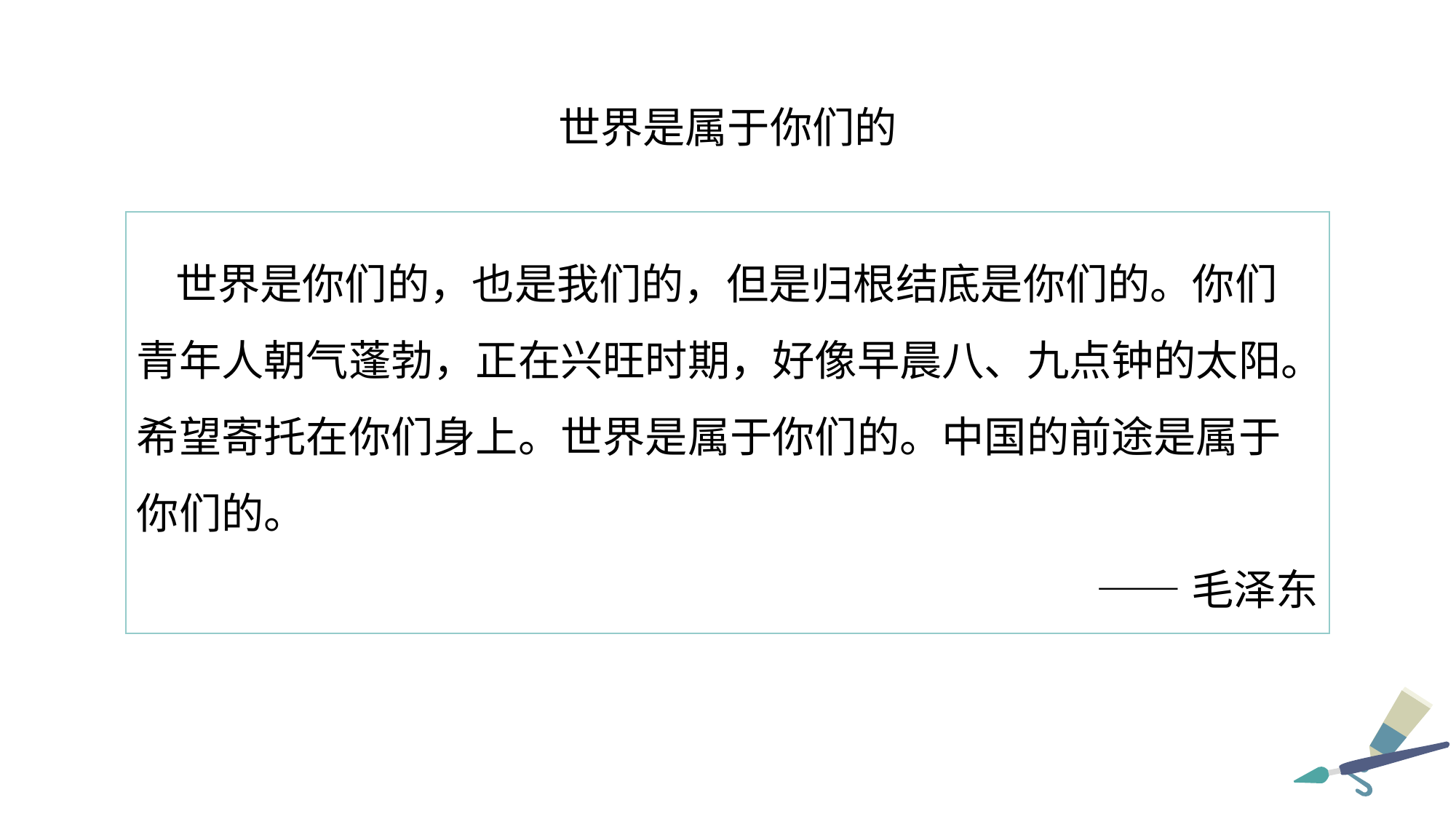

世界是属于你们的
   世界是你们的，也是我们的，但是归根结底是你们的。你们青年人朝气蓬勃，正在兴旺时期，好像早晨八、九点钟的太阳。希望寄托在你们身上。世界是属于你们的。中国的前途是属于你们的。
——毛泽东